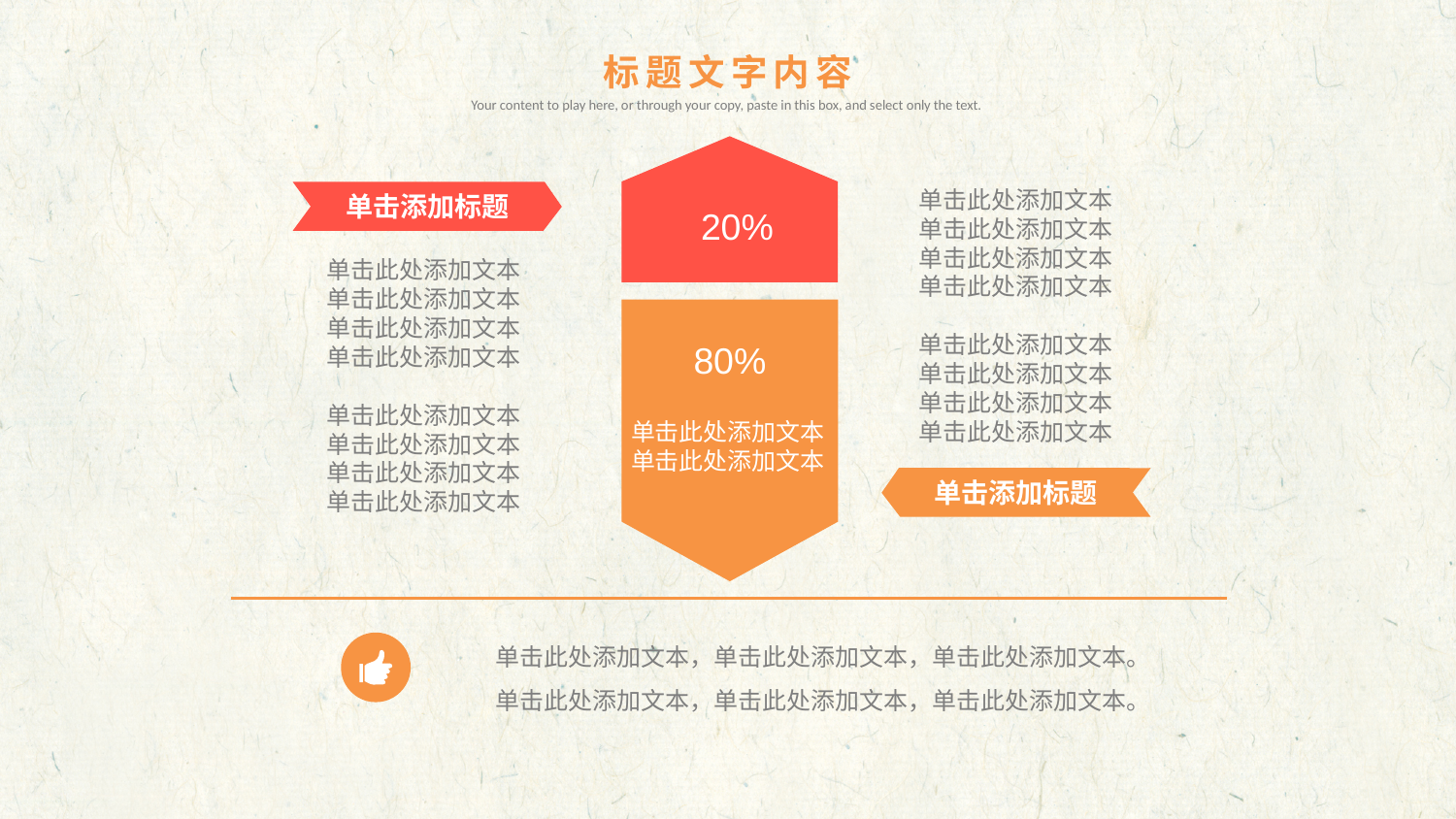

标题文字内容
Your content to play here, or through your copy, paste in this box, and select only the text.

20%
单击此处添加文本
单击此处添加文本
单击此处添加文本
单击此处添加文本

单击此处添加文本
单击此处添加文本
单击此处添加文本
单击此处添加文本

单击添加标题
单击此处添加文本
单击此处添加文本
单击此处添加文本
单击此处添加文本

单击此处添加文本
单击此处添加文本
单击此处添加文本
单击此处添加文本
80%

单击此处添加文本
单击此处添加文本

单击添加标题
单击此处添加文本，单击此处添加文本，单击此处添加文本。
单击此处添加文本，单击此处添加文本，单击此处添加文本。